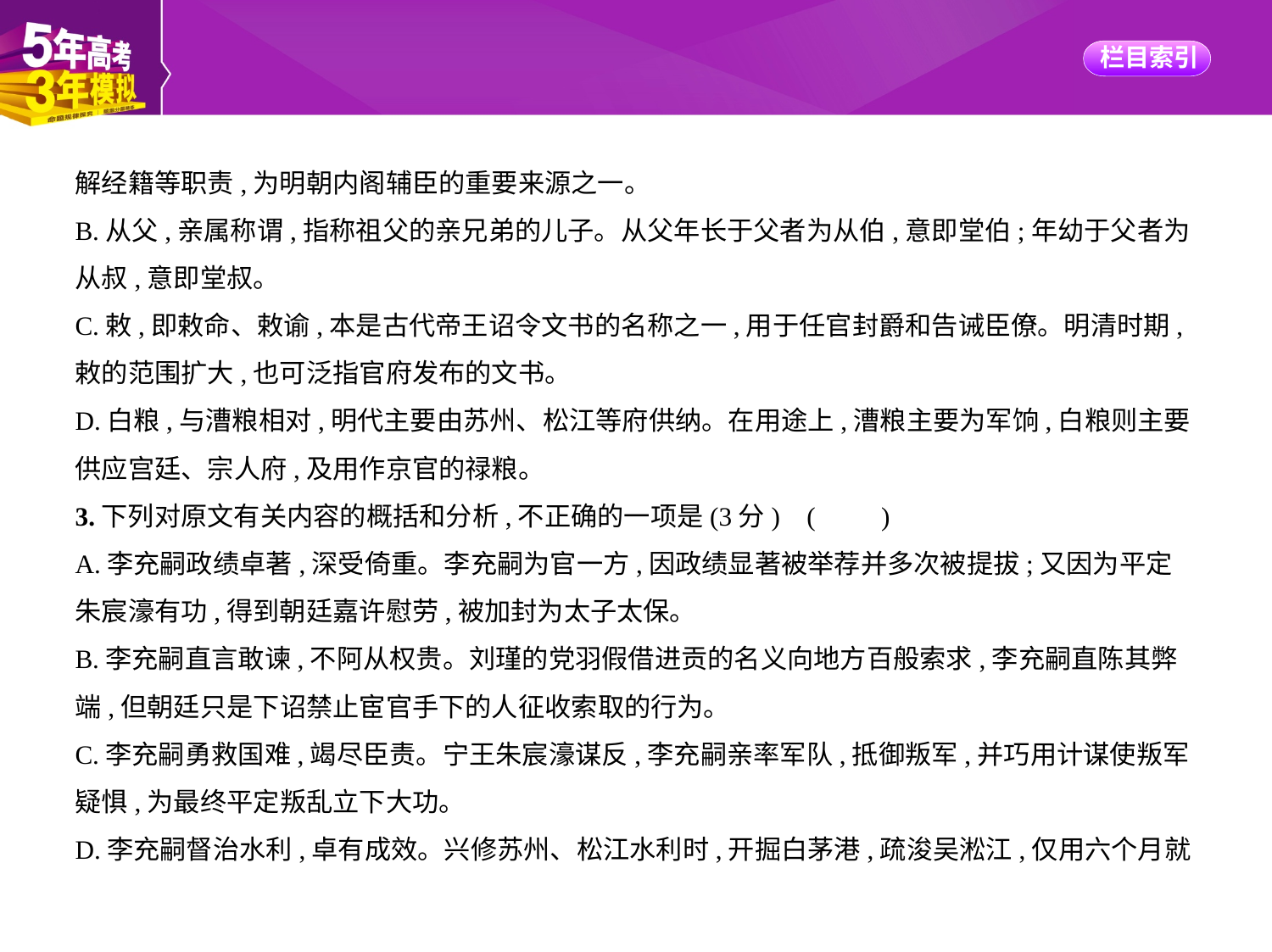

解经籍等职责,为明朝内阁辅臣的重要来源之一。
B.从父,亲属称谓,指称祖父的亲兄弟的儿子。从父年长于父者为从伯,意即堂伯;年幼于父者为
从叔,意即堂叔。
C.敕,即敕命、敕谕,本是古代帝王诏令文书的名称之一,用于任官封爵和告诫臣僚。明清时期,
敕的范围扩大,也可泛指官府发布的文书。
D.白粮,与漕粮相对,明代主要由苏州、松江等府供纳。在用途上,漕粮主要为军饷,白粮则主要
供应宫廷、宗人府,及用作京官的禄粮。
3.下列对原文有关内容的概括和分析,不正确的一项是(3分) (　　)
A.李充嗣政绩卓著,深受倚重。李充嗣为官一方,因政绩显著被举荐并多次被提拔;又因为平定
朱宸濠有功,得到朝廷嘉许慰劳,被加封为太子太保。
B.李充嗣直言敢谏,不阿从权贵。刘瑾的党羽假借进贡的名义向地方百般索求,李充嗣直陈其弊
端,但朝廷只是下诏禁止宦官手下的人征收索取的行为。
C.李充嗣勇救国难,竭尽臣责。宁王朱宸濠谋反,李充嗣亲率军队,抵御叛军,并巧用计谋使叛军
疑惧,为最终平定叛乱立下大功。
D.李充嗣督治水利,卓有成效。兴修苏州、松江水利时,开掘白茅港,疏浚吴淞江,仅用六个月就